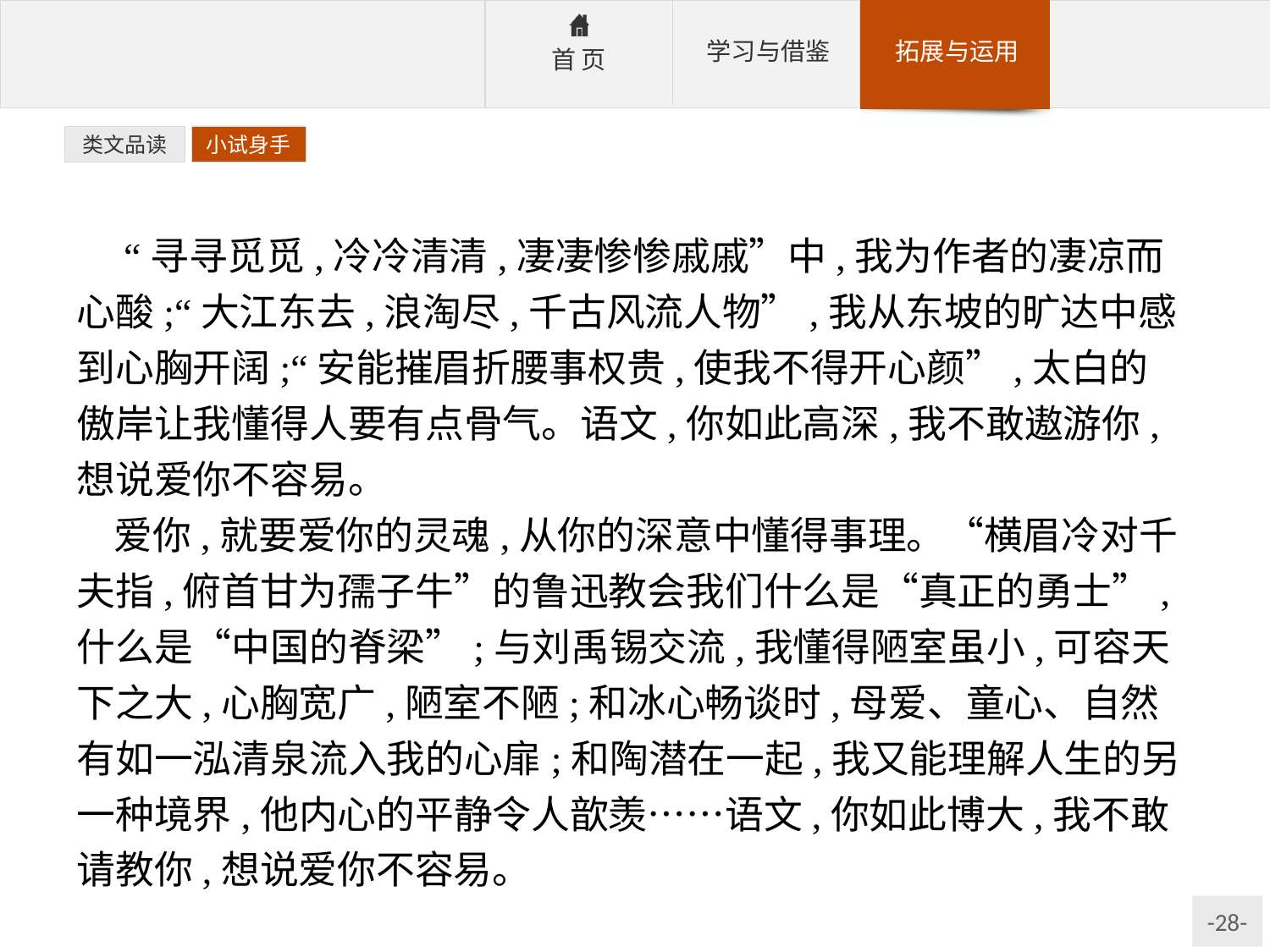

类文品读
小试身手
 “寻寻觅觅,冷冷清清,凄凄惨惨戚戚”中,我为作者的凄凉而心酸;“大江东去,浪淘尽,千古风流人物”,我从东坡的旷达中感到心胸开阔;“安能摧眉折腰事权贵,使我不得开心颜”,太白的傲岸让我懂得人要有点骨气。语文,你如此高深,我不敢遨游你,想说爱你不容易。
爱你,就要爱你的灵魂,从你的深意中懂得事理。“横眉冷对千夫指,俯首甘为孺子牛”的鲁迅教会我们什么是“真正的勇士”,什么是“中国的脊梁”;与刘禹锡交流,我懂得陋室虽小,可容天下之大,心胸宽广,陋室不陋;和冰心畅谈时,母爱、童心、自然有如一泓清泉流入我的心扉;和陶潜在一起,我又能理解人生的另一种境界,他内心的平静令人歆羡……语文,你如此博大,我不敢请教你,想说爱你不容易。